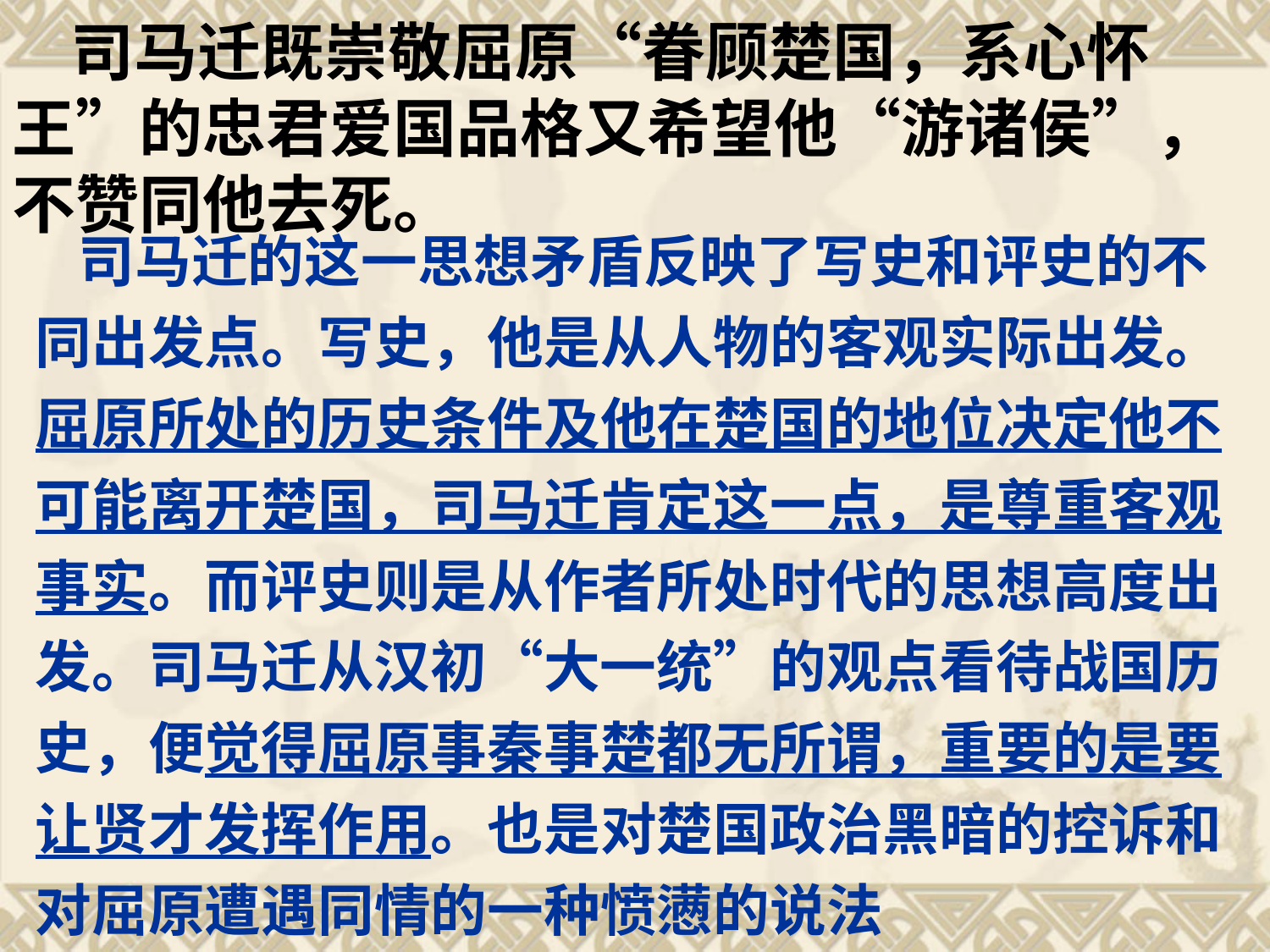

# 司马迁既崇敬屈原“眷顾楚国，系心怀王”的忠君爱国品格又希望他“游诸侯”，不赞同他去死。
      司马迁的这一思想矛盾反映了写史和评史的不同出发点。写史，他是从人物的客观实际出发。屈原所处的历史条件及他在楚国的地位决定他不可能离开楚国，司马迁肯定这一点，是尊重客观事实。而评史则是从作者所处时代的思想高度出发。司马迁从汉初“大一统”的观点看待战国历史，便觉得屈原事秦事楚都无所谓，重要的是要让贤才发挥作用。也是对楚国政治黑暗的控诉和对屈原遭遇同情的一种愤懑的说法